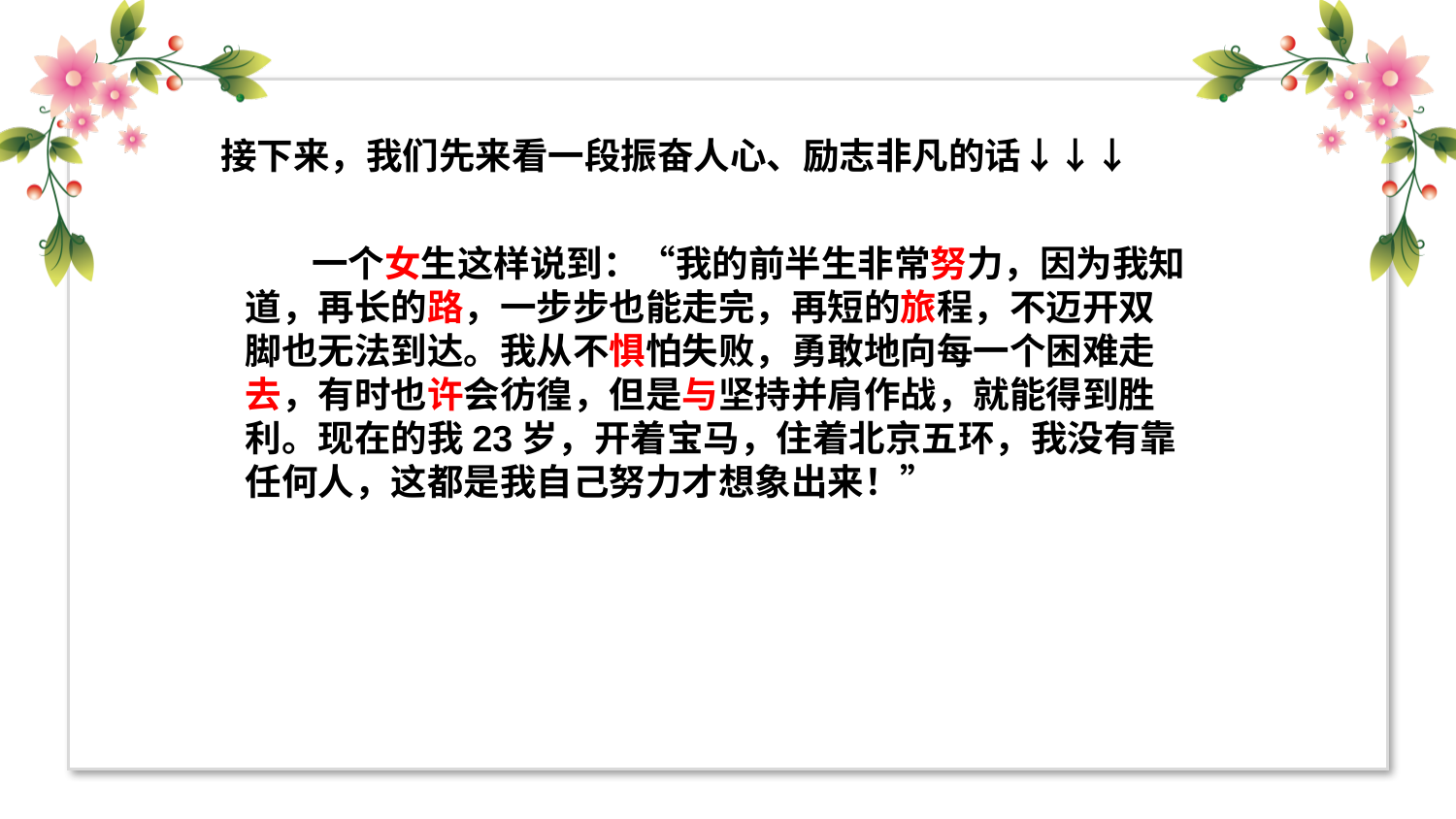

接下来，我们先来看一段振奋人心、励志非凡的话↓↓↓
       一个女生这样说到：“我的前半生非常努力，因为我知道，再长的路，一步步也能走完，再短的旅程，不迈开双脚也无法到达。我从不惧怕失败，勇敢地向每一个困难走去，有时也许会彷徨，但是与坚持并肩作战，就能得到胜利。现在的我23岁，开着宝马，住着北京五环，我没有靠任何人，这都是我自己努力才想象出来！”